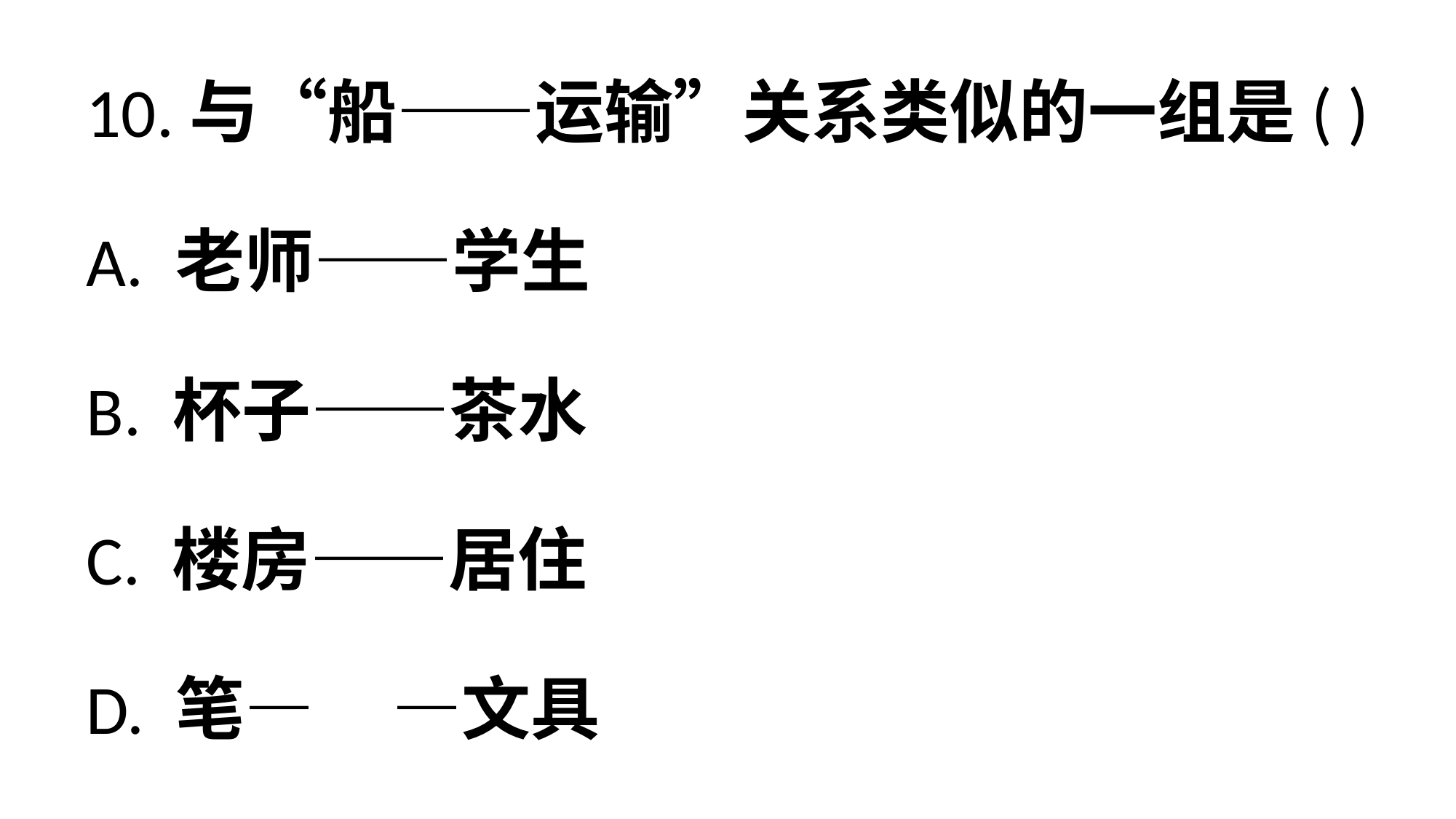

# 10.与“船——运输”关系类似的一组是( ) A. 老师——学生 B. 杯子——茶水 C. 楼房——居住 D. 笔—     —文具